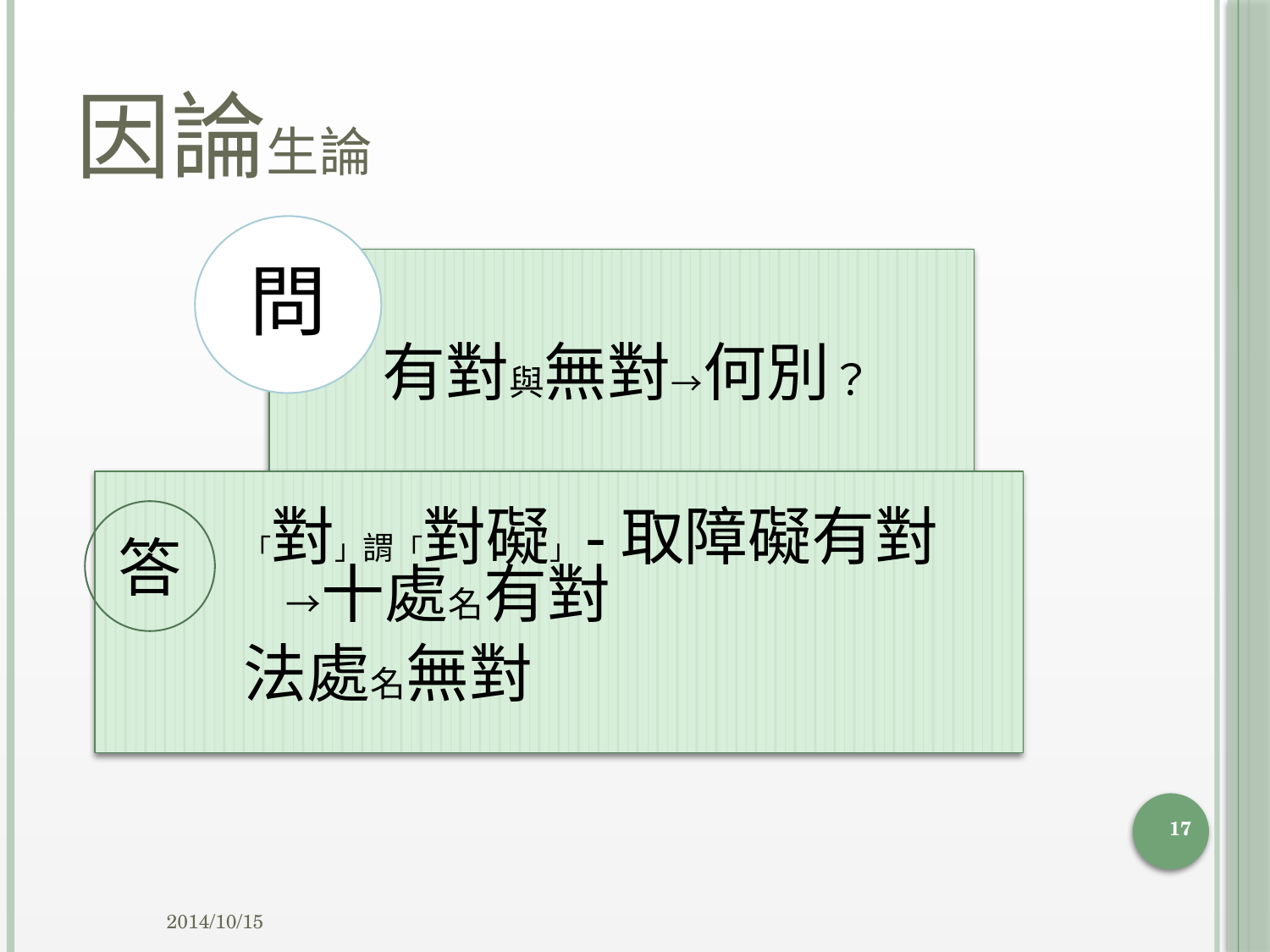

# 因論生論
有對與無對→何別？
「對」謂「對礙」-取障礙有對        →十處名有對
法處名無對
問
答
17
2014/10/15